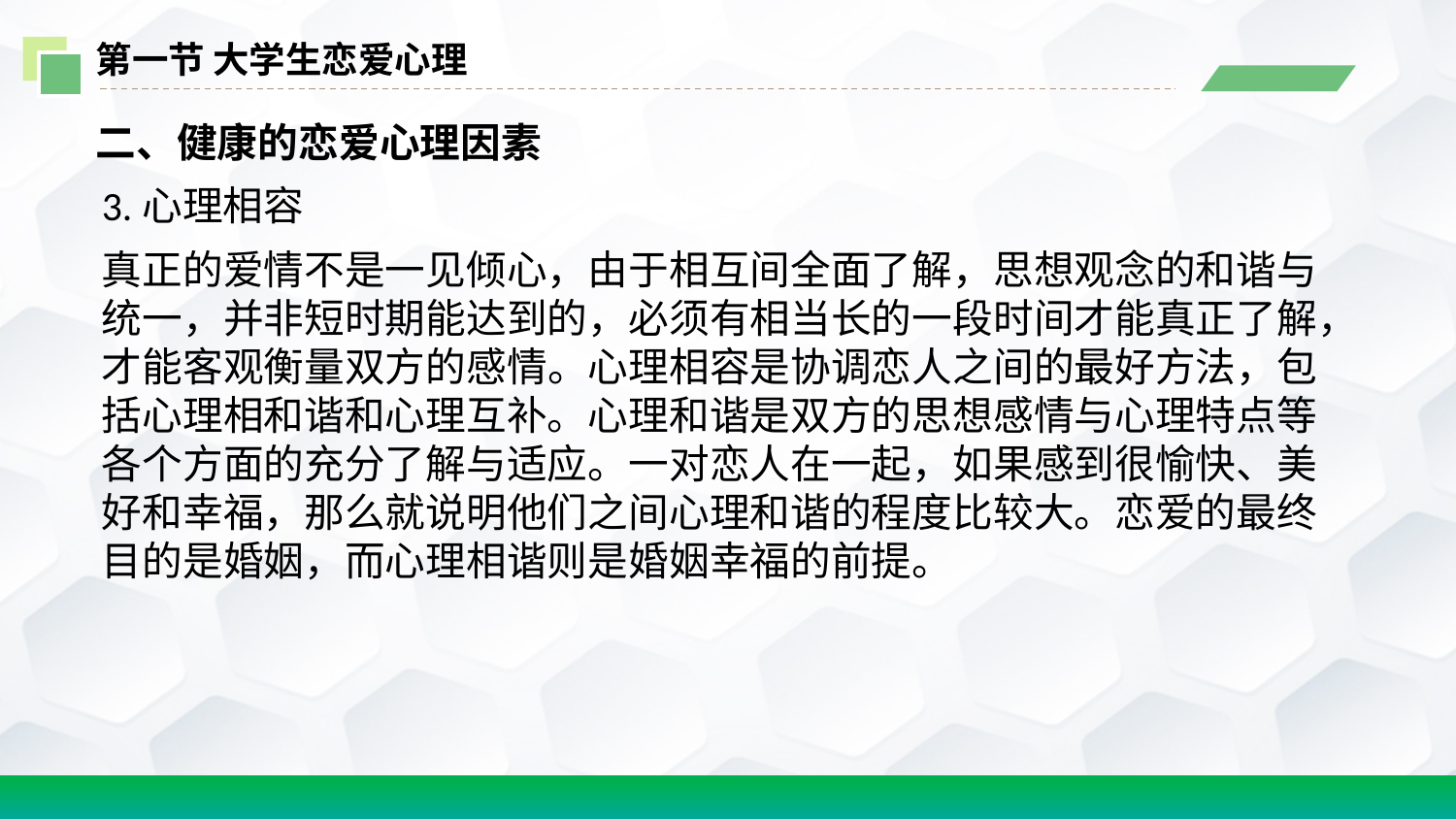

第一节 大学生恋爱心理
二、健康的恋爱心理因素
3.心理相容
真正的爱情不是一见倾心，由于相互间全面了解，思想观念的和谐与统一，并非短时期能达到的，必须有相当长的一段时间才能真正了解，才能客观衡量双方的感情。心理相容是协调恋人之间的最好方法，包括心理相和谐和心理互补。心理和谐是双方的思想感情与心理特点等各个方面的充分了解与适应。一对恋人在一起，如果感到很愉快、美好和幸福，那么就说明他们之间心理和谐的程度比较大。恋爱的最终目的是婚姻，而心理相谐则是婚姻幸福的前提。